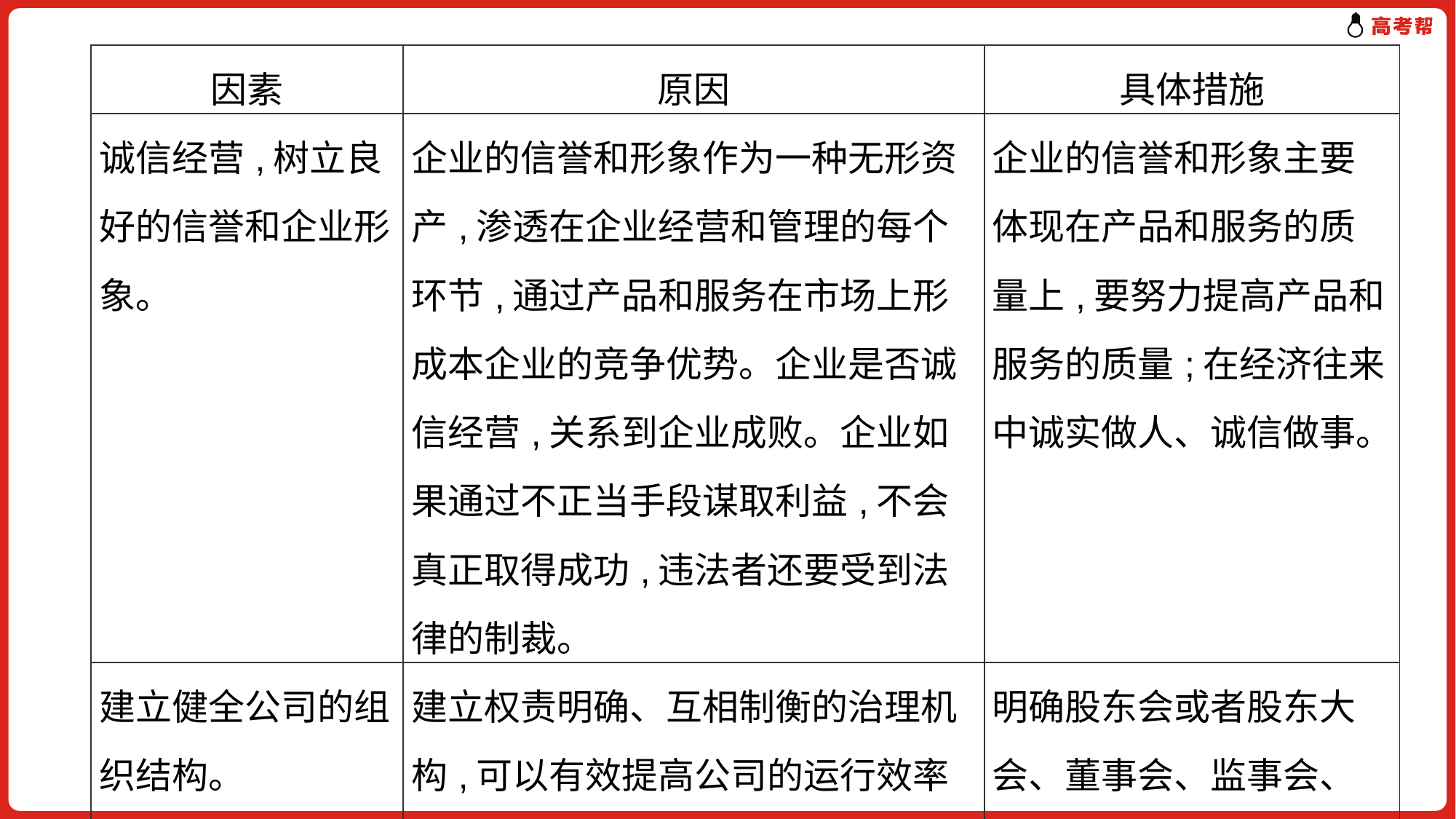

| 因素 | 原因 | 具体措施 |
| --- | --- | --- |
| 诚信经营,树立良好的信誉和企业形象。 | 企业的信誉和形象作为一种无形资产,渗透在企业经营和管理的每个环节,通过产品和服务在市场上形成本企业的竞争优势。企业是否诚信经营,关系到企业成败。企业如果通过不正当手段谋取利益,不会真正取得成功,违法者还要受到法律的制裁。 | 企业的信誉和形象主要体现在产品和服务的质量上,要努力提高产品和服务的质量;在经济往来中诚实做人、诚信做事。 |
| 建立健全公司的组织结构。 | 建立权责明确、互相制衡的治理机构,可以有效提高公司的运行效率和管理的科学性,使公司的发展具有充分的活力。 | 明确股东会或者股东大会、董事会、监事会、经理各自的职责,使各部门之间既分工合作,又相互制约。 |